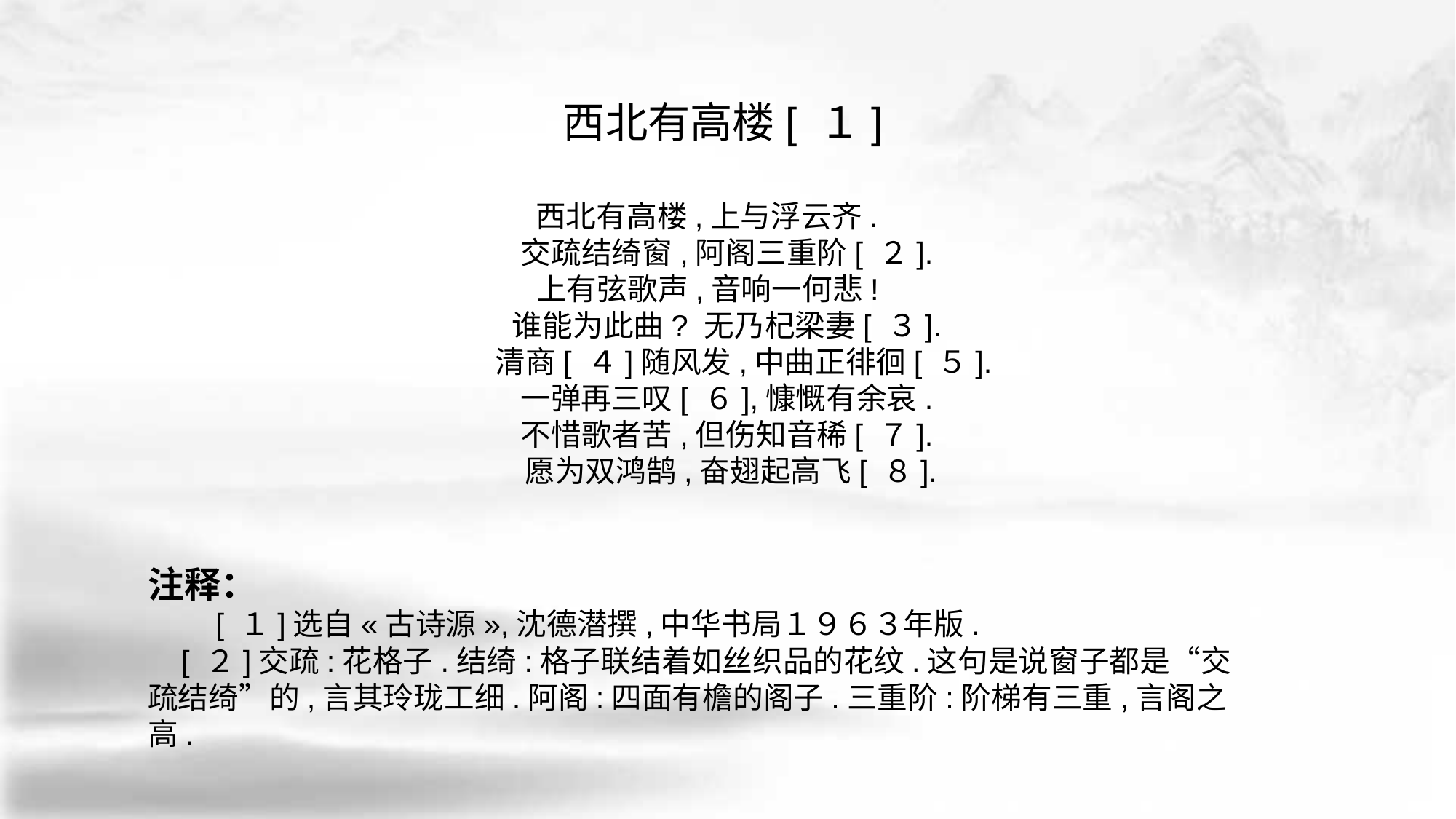

西北有高楼[ １]

  西北有高楼,上与浮云齐.
        交疏结绮窗,阿阁三重阶[ ２].
 上有弦歌声,音响一何悲!
        谁能为此曲? 无乃杞梁妻[ ３].
             清商[ ４]随风发,中曲正徘徊[ ５].
        一弹再三叹[ ６],慷慨有余哀.
        不惜歌者苦,但伤知音稀[ ７].
        愿为双鸿鹄,奋翅起高飞[ ８].

注释：
　　[ １]选自«古诗源»,沈德潜撰,中华书局１９６３年版.
    [ ２]交疏:花格子.结绮:格子联结着如丝织品的花纹.这句是说窗子都是“交疏结绮”的,言其玲珑工细.阿阁:四面有檐的阁子.三重阶:阶梯有三重,言阁之高.